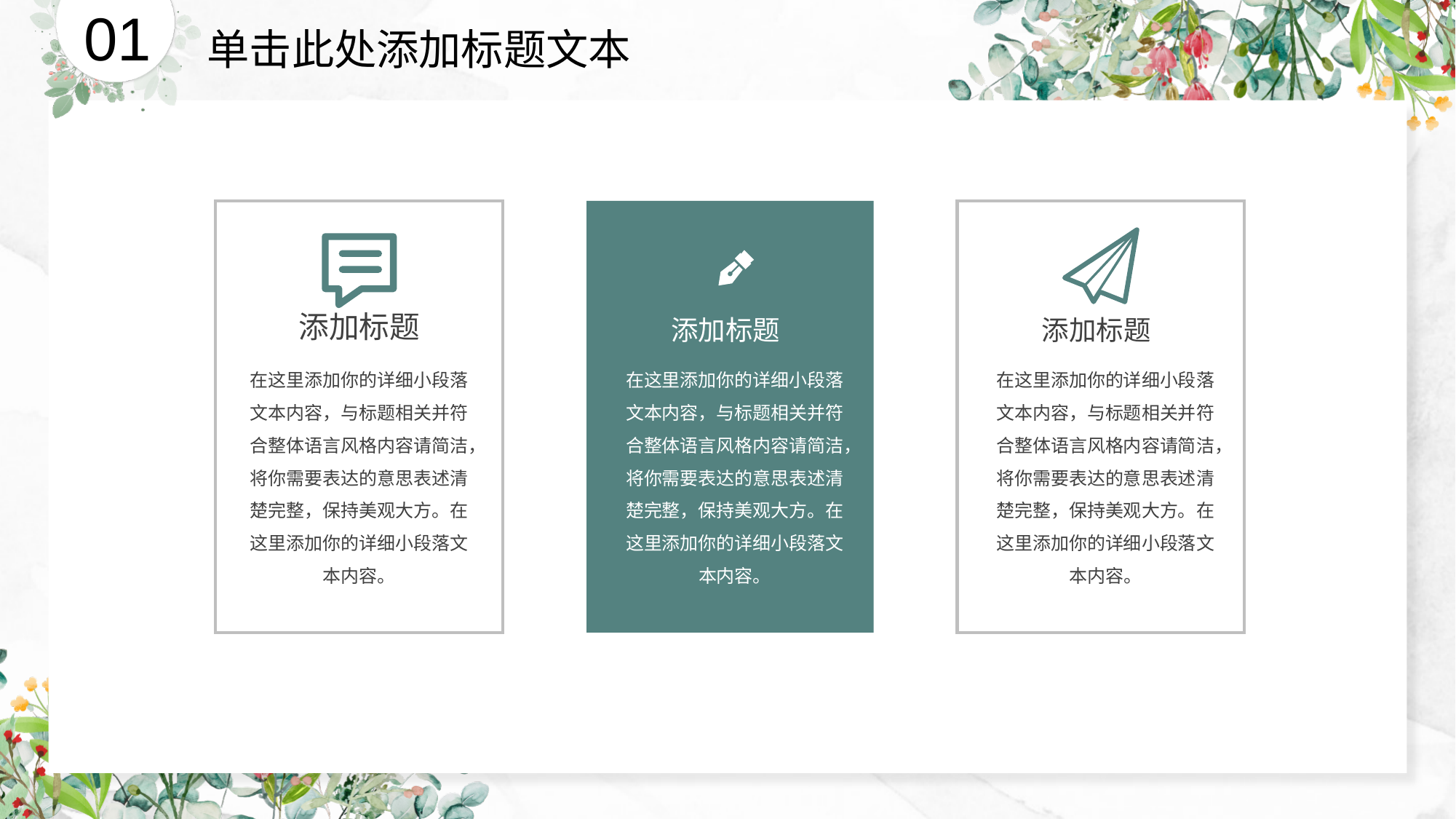

01
单击此处添加标题文本

添加标题
在这里添加你的详细小段落文本内容，与标题相关并符合整体语言风格内容请简洁，将你需要表达的意思表述清楚完整，保持美观大方。在这里添加你的详细小段落文本内容。

添加标题
在这里添加你的详细小段落文本内容，与标题相关并符合整体语言风格内容请简洁，将你需要表达的意思表述清楚完整，保持美观大方。在这里添加你的详细小段落文本内容。

添加标题
在这里添加你的详细小段落文本内容，与标题相关并符合整体语言风格内容请简洁，将你需要表达的意思表述清楚完整，保持美观大方。在这里添加你的详细小段落文本内容。